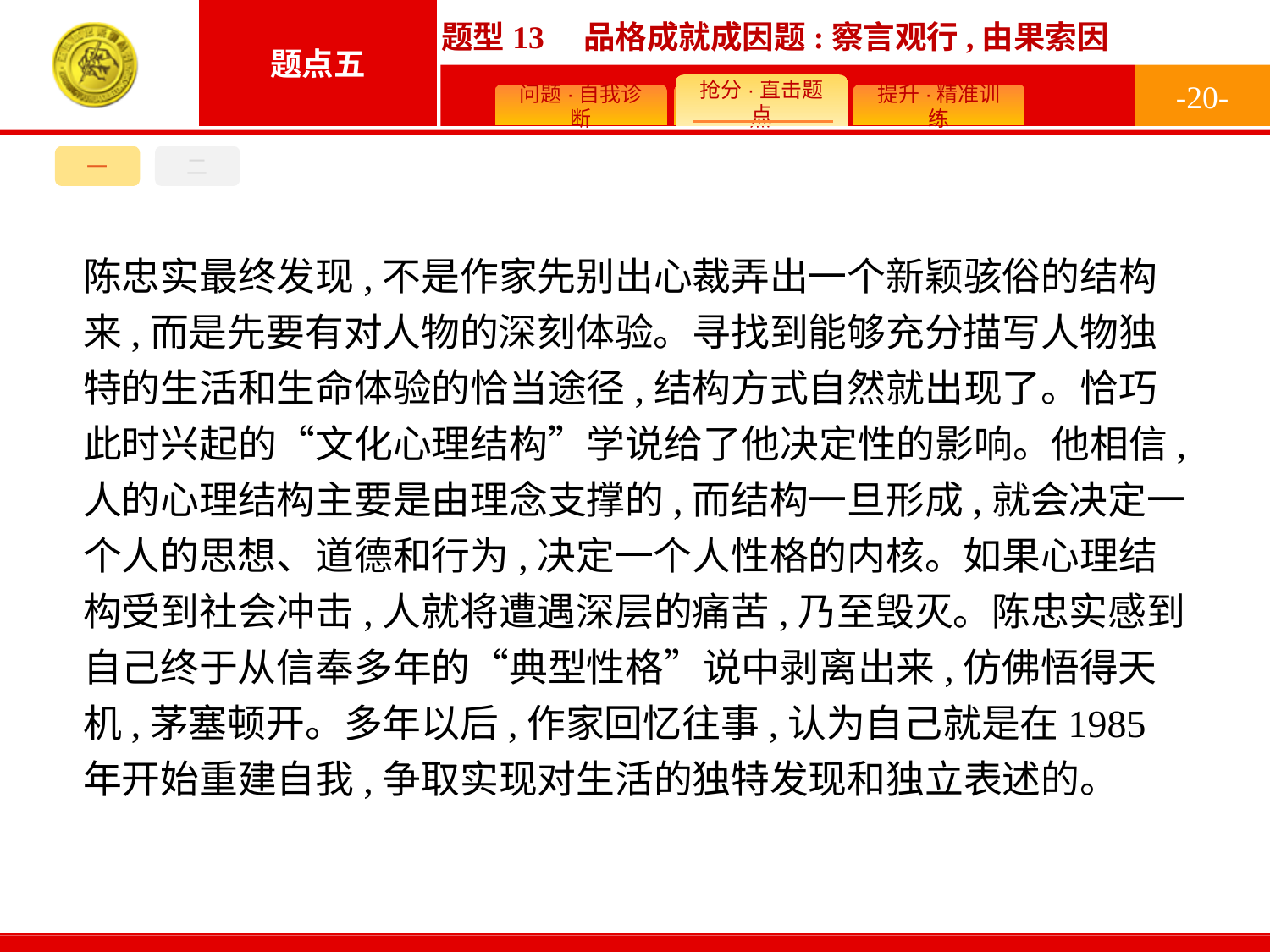

-20-
一
二
陈忠实最终发现,不是作家先别出心裁弄出一个新颖骇俗的结构来,而是先要有对人物的深刻体验。寻找到能够充分描写人物独特的生活和生命体验的恰当途径,结构方式自然就出现了。恰巧此时兴起的“文化心理结构”学说给了他决定性的影响。他相信,人的心理结构主要是由理念支撑的,而结构一旦形成,就会决定一个人的思想、道德和行为,决定一个人性格的内核。如果心理结构受到社会冲击,人就将遭遇深层的痛苦,乃至毁灭。陈忠实感到自己终于从信奉多年的“典型性格”说中剥离出来,仿佛悟得天机,茅塞顿开。多年以后,作家回忆往事,认为自己就是在1985年开始重建自我,争取实现对生活的独特发现和独立表述的。